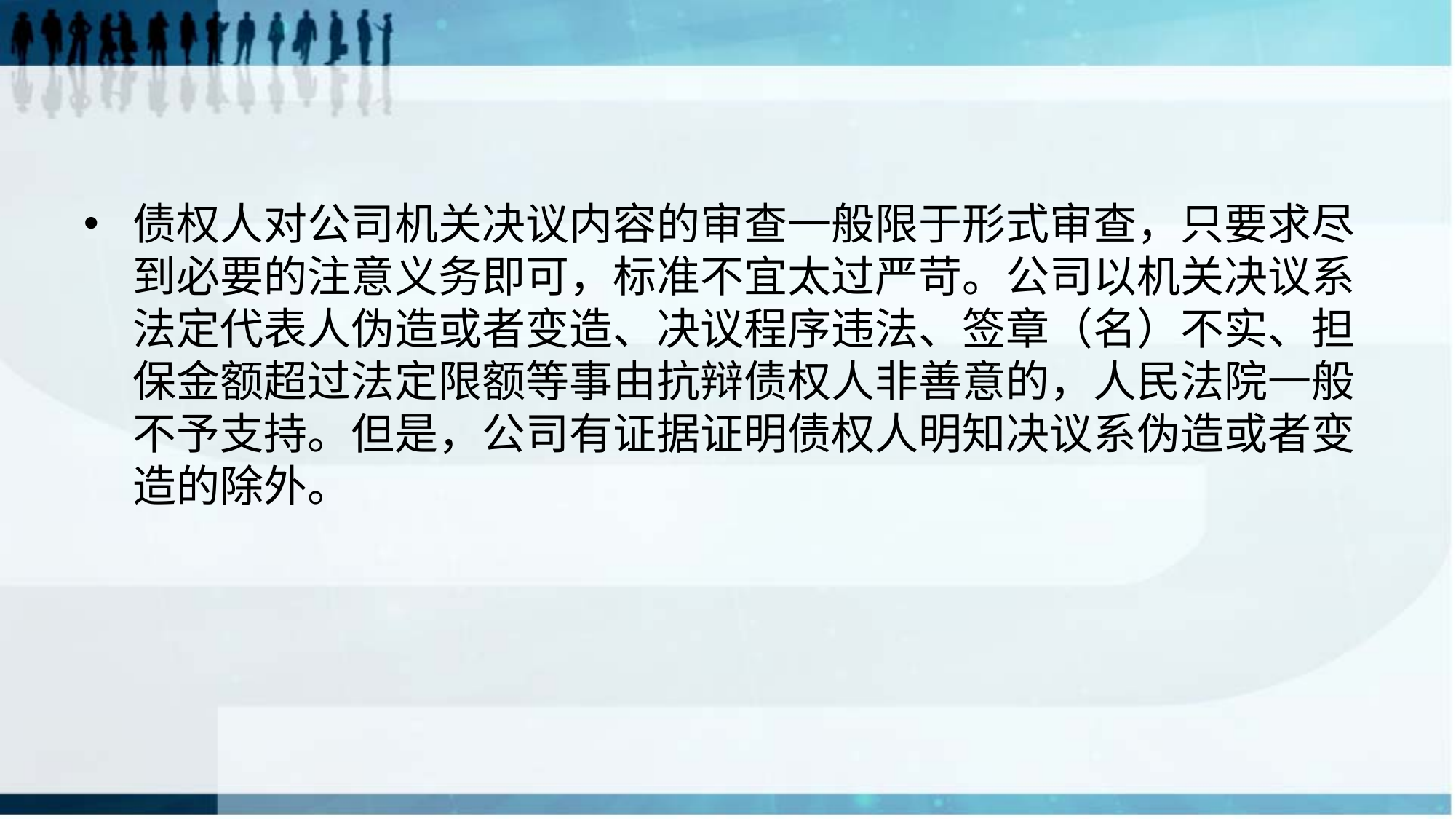

#
债权人对公司机关决议内容的审查一般限于形式审查，只要求尽到必要的注意义务即可，标准不宜太过严苛。公司以机关决议系法定代表人伪造或者变造、决议程序违法、签章（名）不实、担保金额超过法定限额等事由抗辩债权人非善意的，人民法院一般不予支持。但是，公司有证据证明债权人明知决议系伪造或者变造的除外。